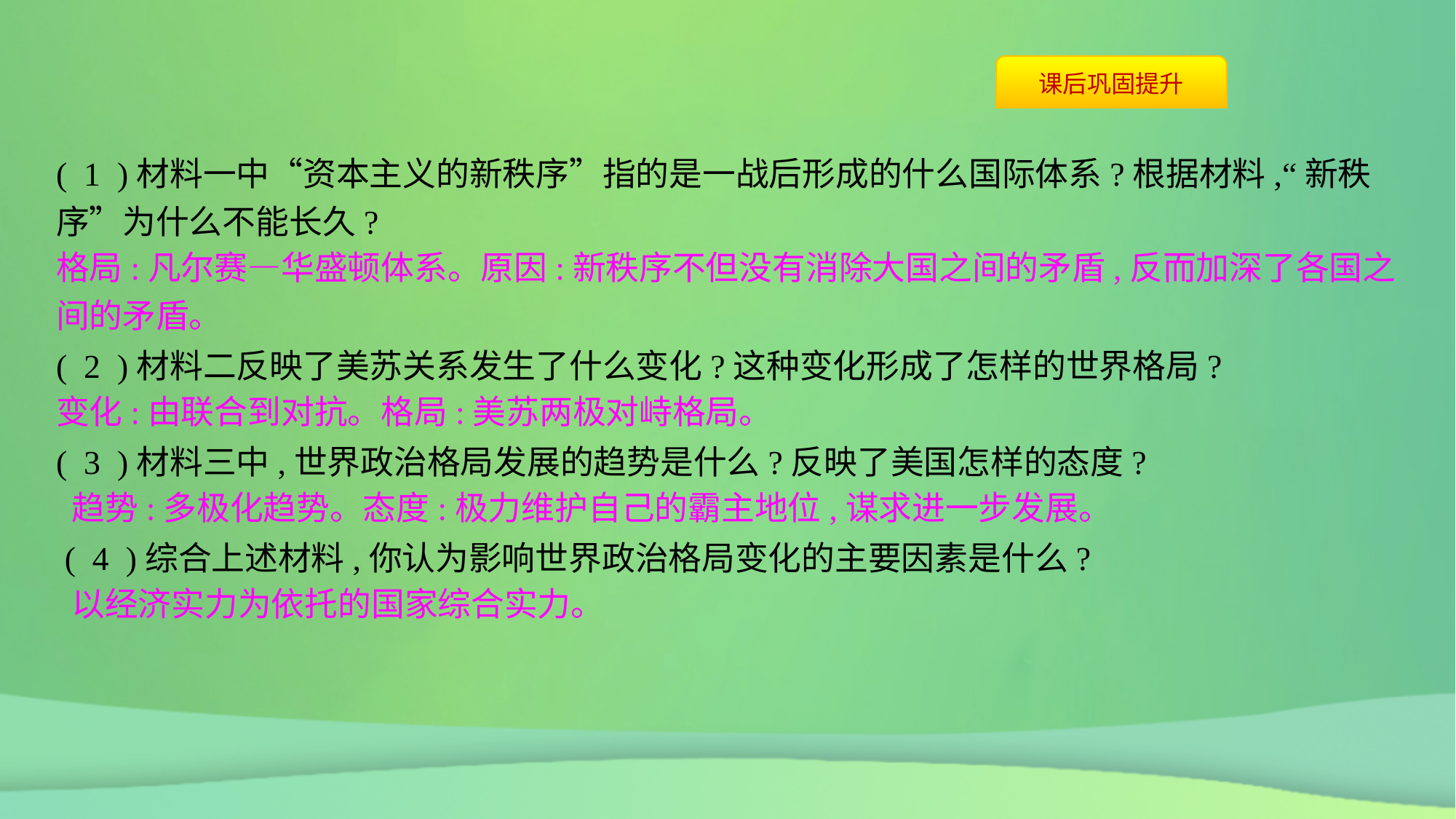

(  1  )材料一中“资本主义的新秩序”指的是一战后形成的什么国际体系?根据材料,“新秩序”为什么不能长久?

(  2  )材料二反映了美苏关系发生了什么变化?这种变化形成了怎样的世界格局?

(  3  )材料三中,世界政治格局发展的趋势是什么?反映了美国怎样的态度?

 (  4  )综合上述材料,你认为影响世界政治格局变化的主要因素是什么?
格局:凡尔赛—华盛顿体系。原因:新秩序不但没有消除大国之间的矛盾,反而加深了各国之间的矛盾。

变化:由联合到对抗。格局:美苏两极对峙格局。

 趋势:多极化趋势。态度:极力维护自己的霸主地位,谋求进一步发展。

 以经济实力为依托的国家综合实力。